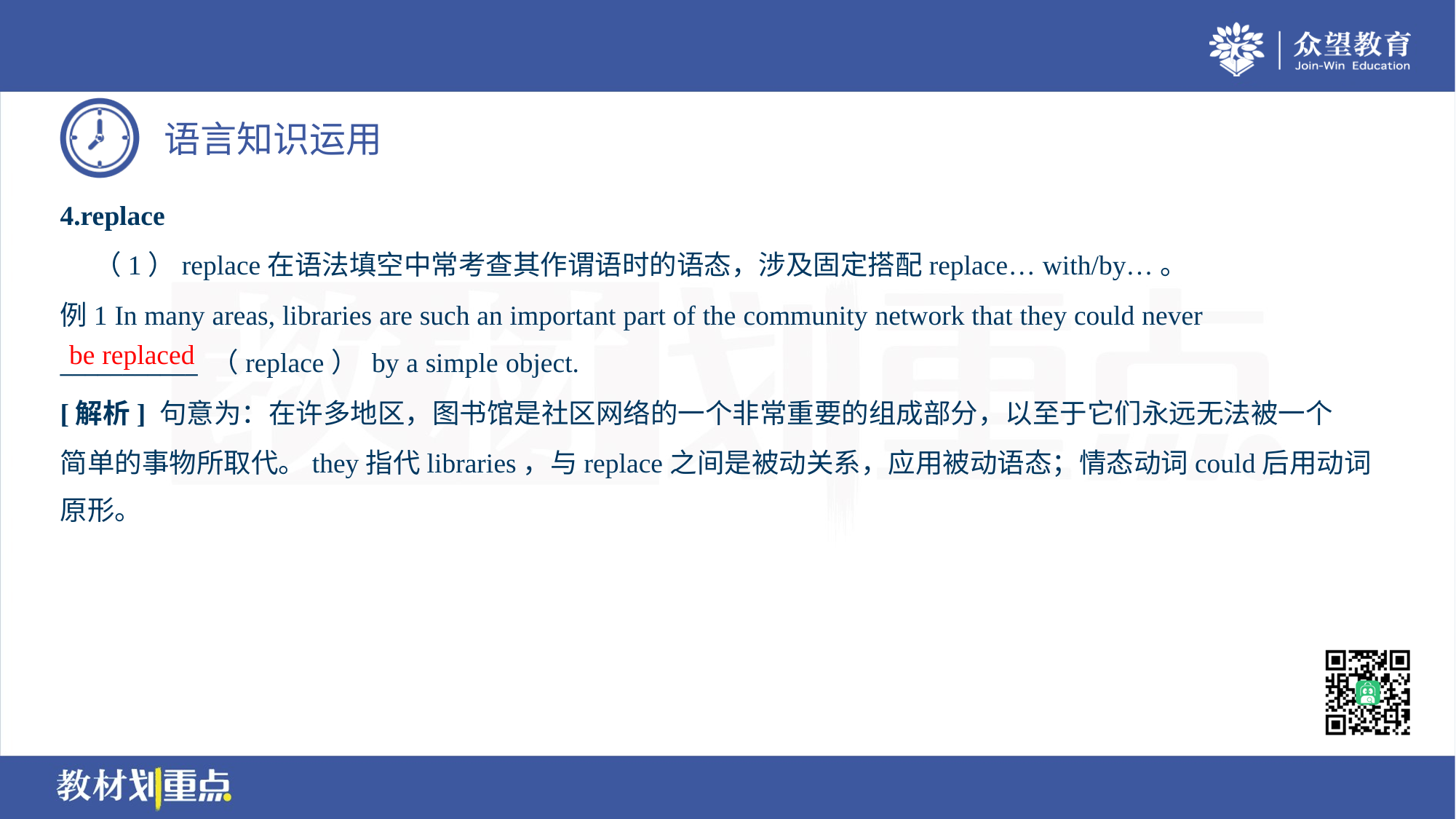

4.replace
    （1）replace在语法填空中常考查其作谓语时的语态，涉及固定搭配replace… with/by…。
例1 In many areas, libraries are such an important part of the community network that they could never
___________ （replace） by a simple object.
be replaced
[解析] 句意为：在许多地区，图书馆是社区网络的一个非常重要的组成部分，以至于它们永远无法被一个
简单的事物所取代。they指代libraries，与replace之间是被动关系，应用被动语态；情态动词could后用动词
原形。